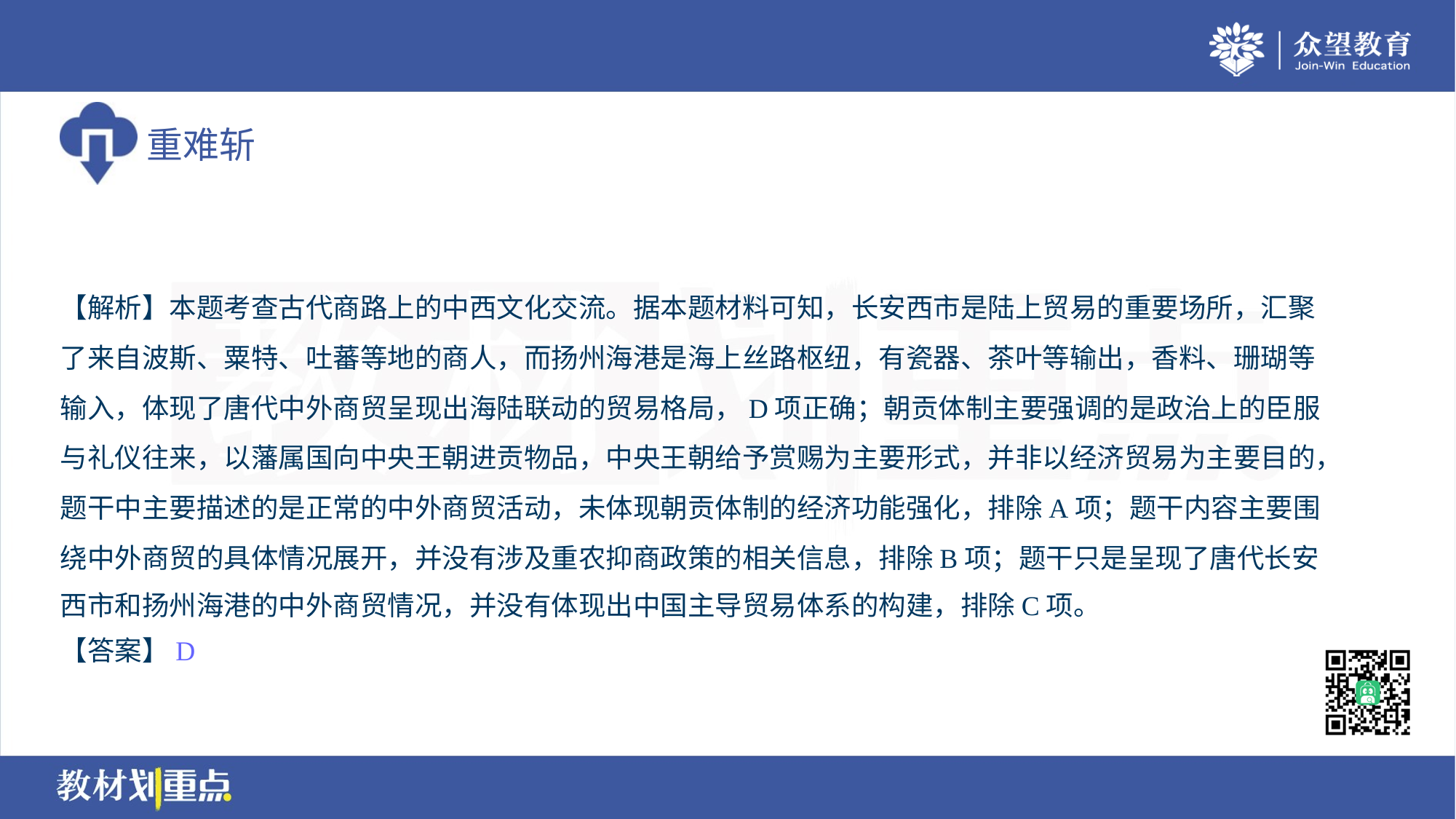

【解析】本题考查古代商路上的中西文化交流。据本题材料可知，长安西市是陆上贸易的重要场所，汇聚
了来自波斯、粟特、吐蕃等地的商人，而扬州海港是海上丝路枢纽，有瓷器、茶叶等输出，香料、珊瑚等
输入，体现了唐代中外商贸呈现出海陆联动的贸易格局，D项正确；朝贡体制主要强调的是政治上的臣服
与礼仪往来，以藩属国向中央王朝进贡物品，中央王朝给予赏赐为主要形式，并非以经济贸易为主要目的，
题干中主要描述的是正常的中外商贸活动，未体现朝贡体制的经济功能强化，排除A项；题干内容主要围
绕中外商贸的具体情况展开，并没有涉及重农抑商政策的相关信息，排除B项；题干只是呈现了唐代长安
西市和扬州海港的中外商贸情况，并没有体现出中国主导贸易体系的构建，排除C项。
【答案】D